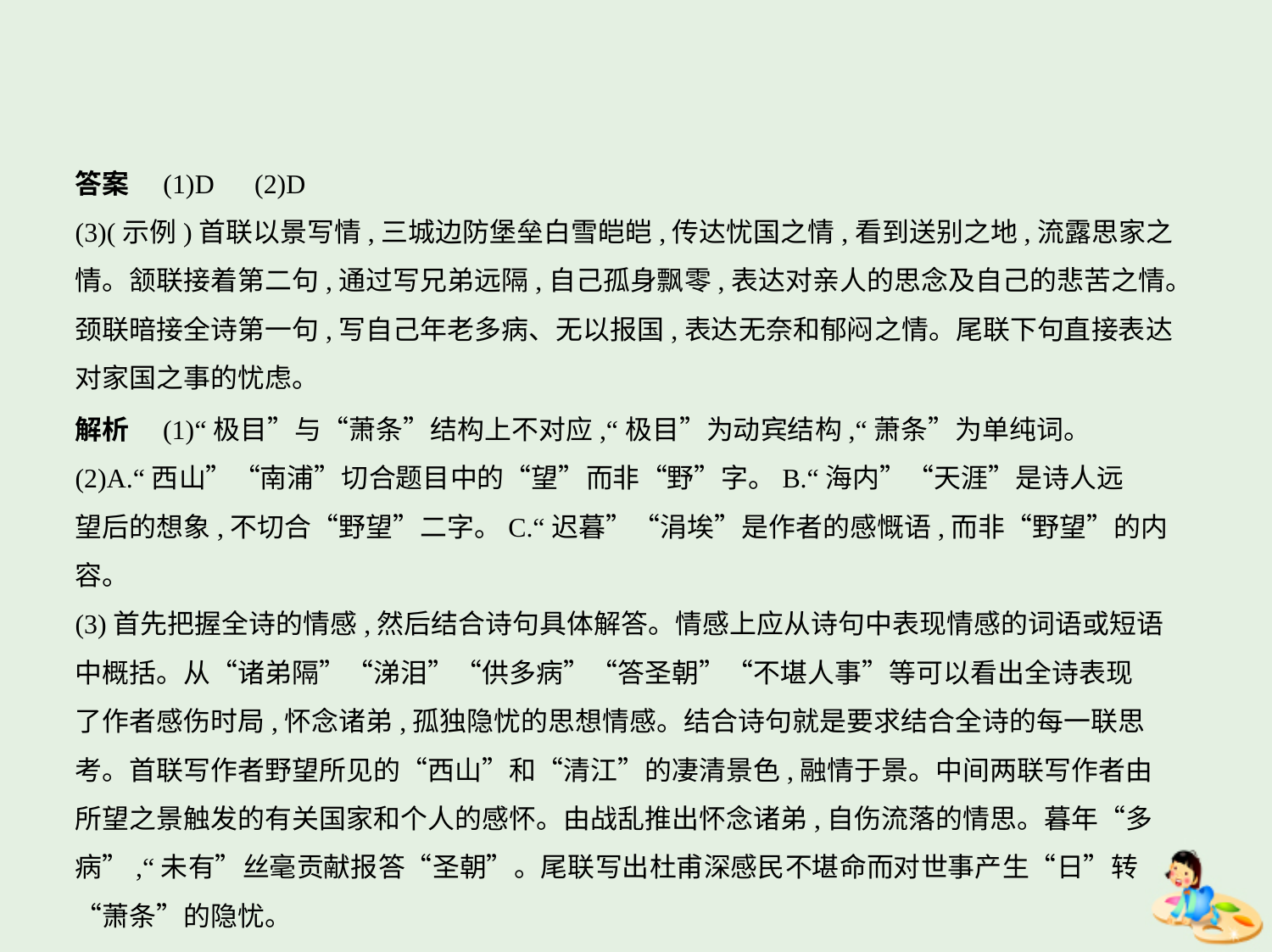

答案　(1)D　(2)D
(3)(示例)首联以景写情,三城边防堡垒白雪皑皑,传达忧国之情,看到送别之地,流露思家之
情。颔联接着第二句,通过写兄弟远隔,自己孤身飘零,表达对亲人的思念及自己的悲苦之情。
颈联暗接全诗第一句,写自己年老多病、无以报国,表达无奈和郁闷之情。尾联下句直接表达
对家国之事的忧虑。
解析　(1)“极目”与“萧条”结构上不对应,“极目”为动宾结构,“萧条”为单纯词。
(2)A.“西山”“南浦”切合题目中的“望”而非“野”字。B.“海内”“天涯”是诗人远
望后的想象,不切合“野望”二字。C.“迟暮”“涓埃”是作者的感慨语,而非“野望”的内容。
(3)首先把握全诗的情感,然后结合诗句具体解答。情感上应从诗句中表现情感的词语或短语
中概括。从“诸弟隔”“涕泪”“供多病”“答圣朝”“不堪人事”等可以看出全诗表现
了作者感伤时局,怀念诸弟,孤独隐忧的思想情感。结合诗句就是要求结合全诗的每一联思
考。首联写作者野望所见的“西山”和“清江”的凄清景色,融情于景。中间两联写作者由
所望之景触发的有关国家和个人的感怀。由战乱推出怀念诸弟,自伤流落的情思。暮年“多
病”,“未有”丝毫贡献报答“圣朝”。尾联写出杜甫深感民不堪命而对世事产生“日”转
“萧条”的隐忧。